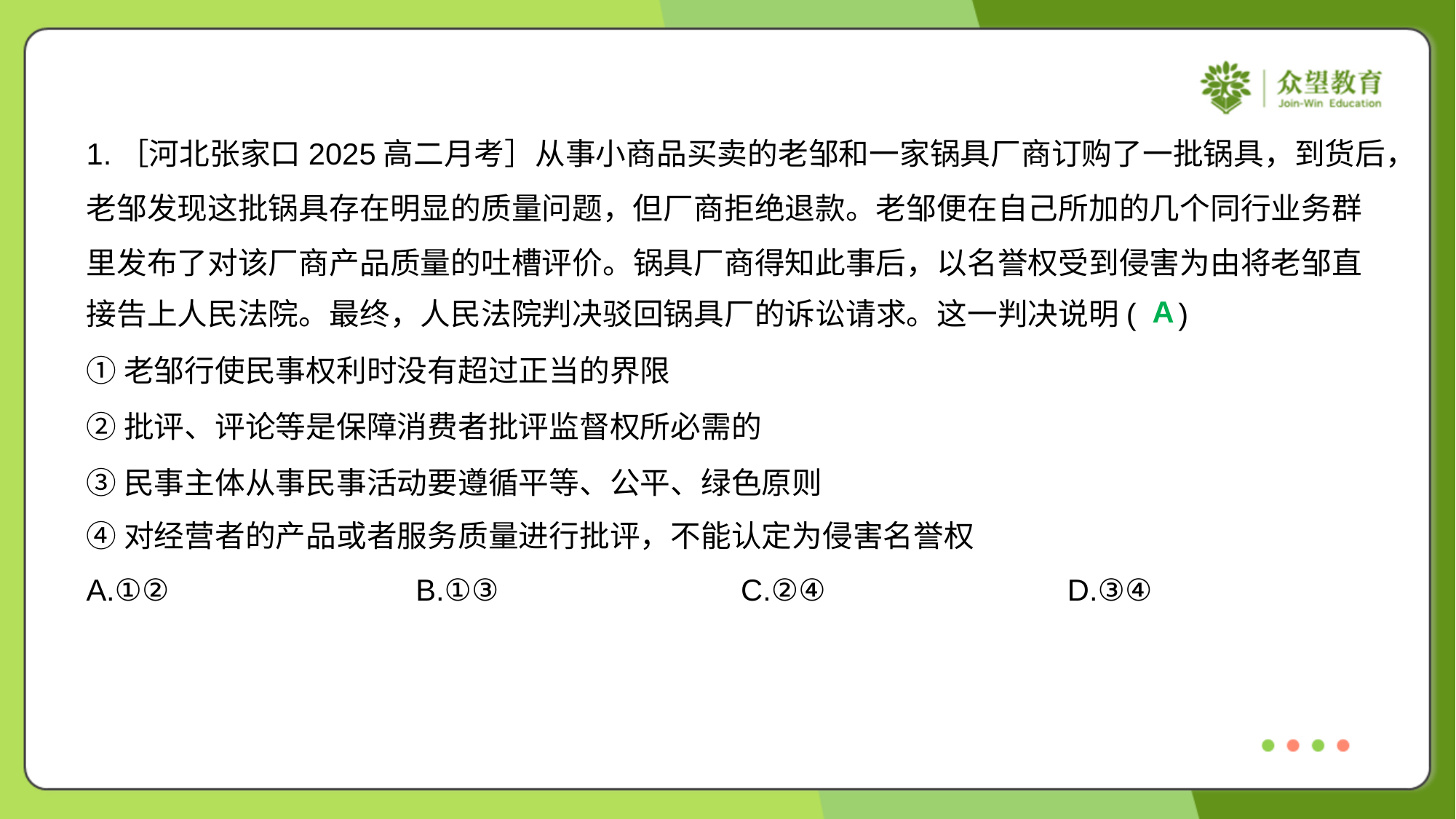

1.［河北张家口2025高二月考］从事小商品买卖的老邹和一家锅具厂商订购了一批锅具，到货后，
老邹发现这批锅具存在明显的质量问题，但厂商拒绝退款。老邹便在自己所加的几个同行业务群
里发布了对该厂商产品质量的吐槽评价。锅具厂商得知此事后，以名誉权受到侵害为由将老邹直
接告上人民法院。最终，人民法院判决驳回锅具厂的诉讼请求。这一判决说明(     )
A
①老邹行使民事权利时没有超过正当的界限
②批评、评论等是保障消费者批评监督权所必需的
③民事主体从事民事活动要遵循平等、公平、绿色原则
④对经营者的产品或者服务质量进行批评，不能认定为侵害名誉权
A.①②	B.①③	C.②④	D.③④